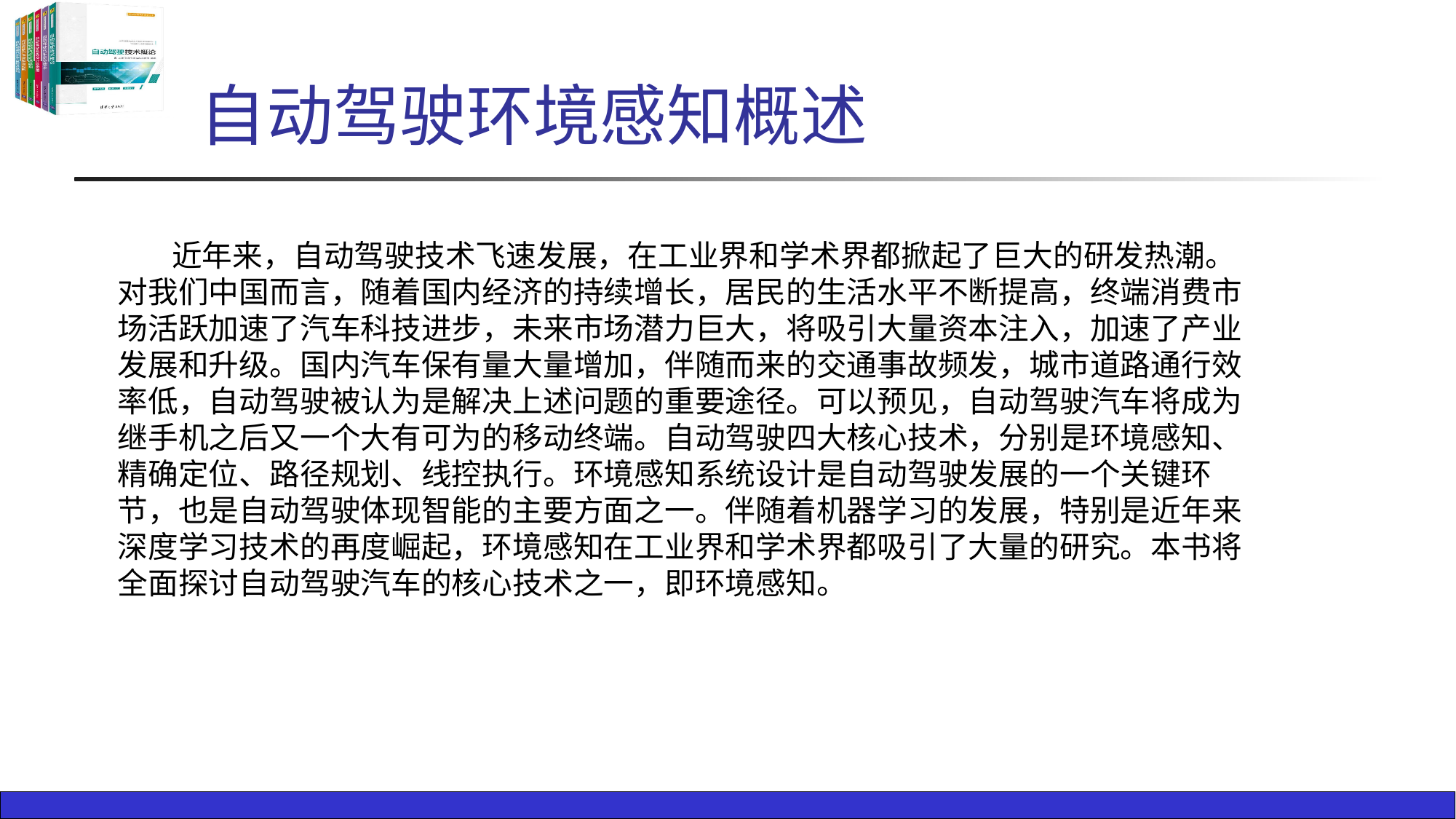

# 自动驾驶环境感知概述
       近年来，自动驾驶技术飞速发展，在工业界和学术界都掀起了巨大的研发热潮。对我们中国而言，随着国内经济的持续增长，居民的生活水平不断提高，终端消费市场活跃加速了汽车科技进步，未来市场潜力巨大，将吸引大量资本注入，加速了产业发展和升级。国内汽车保有量大量增加，伴随而来的交通事故频发，城市道路通行效率低，自动驾驶被认为是解决上述问题的重要途径。可以预见，自动驾驶汽车将成为继手机之后又一个大有可为的移动终端。自动驾驶四大核心技术，分别是环境感知、精确定位、路径规划、线控执行。环境感知系统设计是自动驾驶发展的一个关键环节，也是自动驾驶体现智能的主要方面之一。伴随着机器学习的发展，特别是近年来深度学习技术的再度崛起，环境感知在工业界和学术界都吸引了大量的研究。本书将全面探讨自动驾驶汽车的核心技术之一，即环境感知。